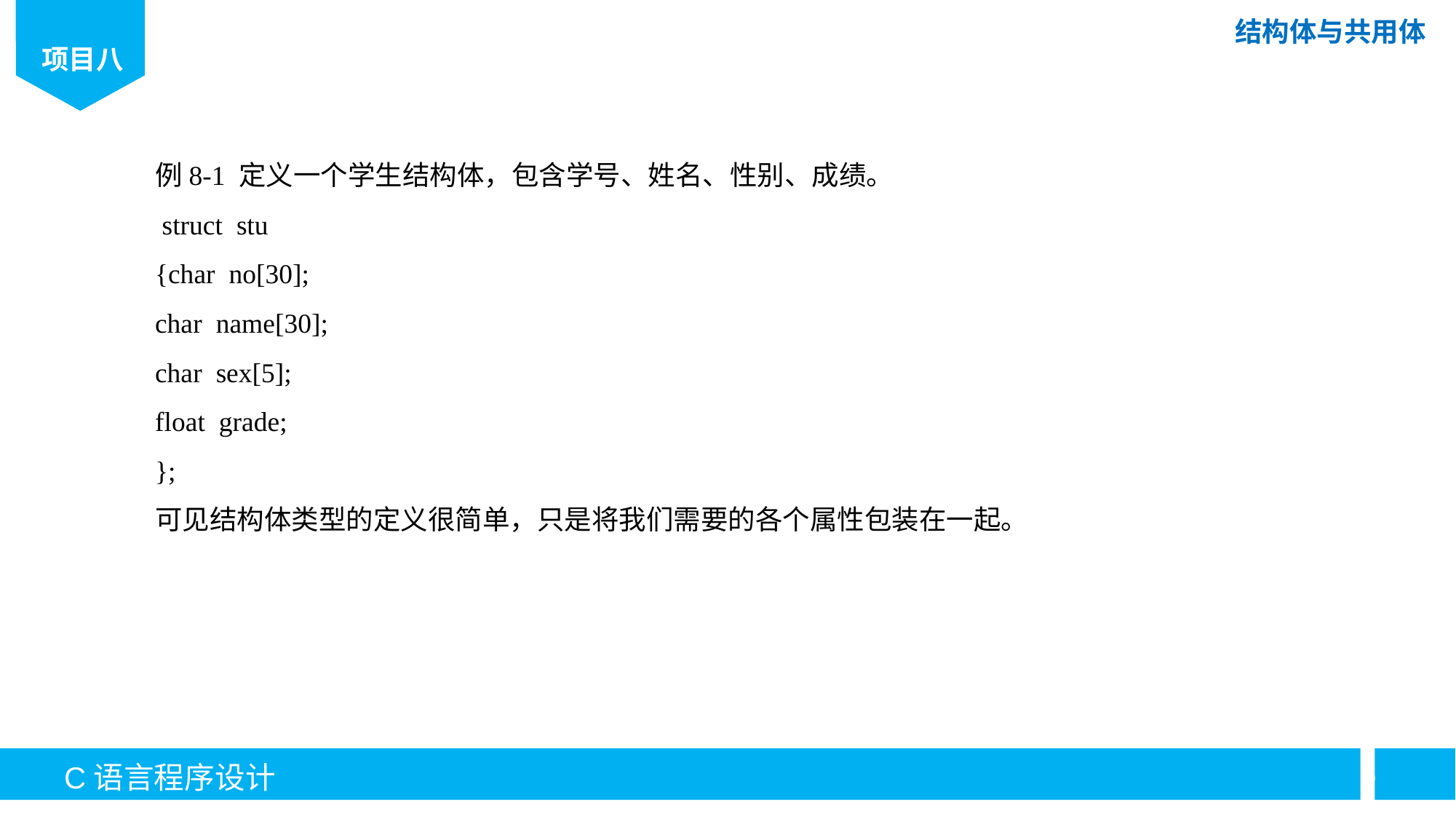

例8-1 定义一个学生结构体，包含学号、姓名、性别、成绩。
 struct  stu
{char  no[30];
char  name[30];
char  sex[5];
float  grade;
};
可见结构体类型的定义很简单，只是将我们需要的各个属性包装在一起。